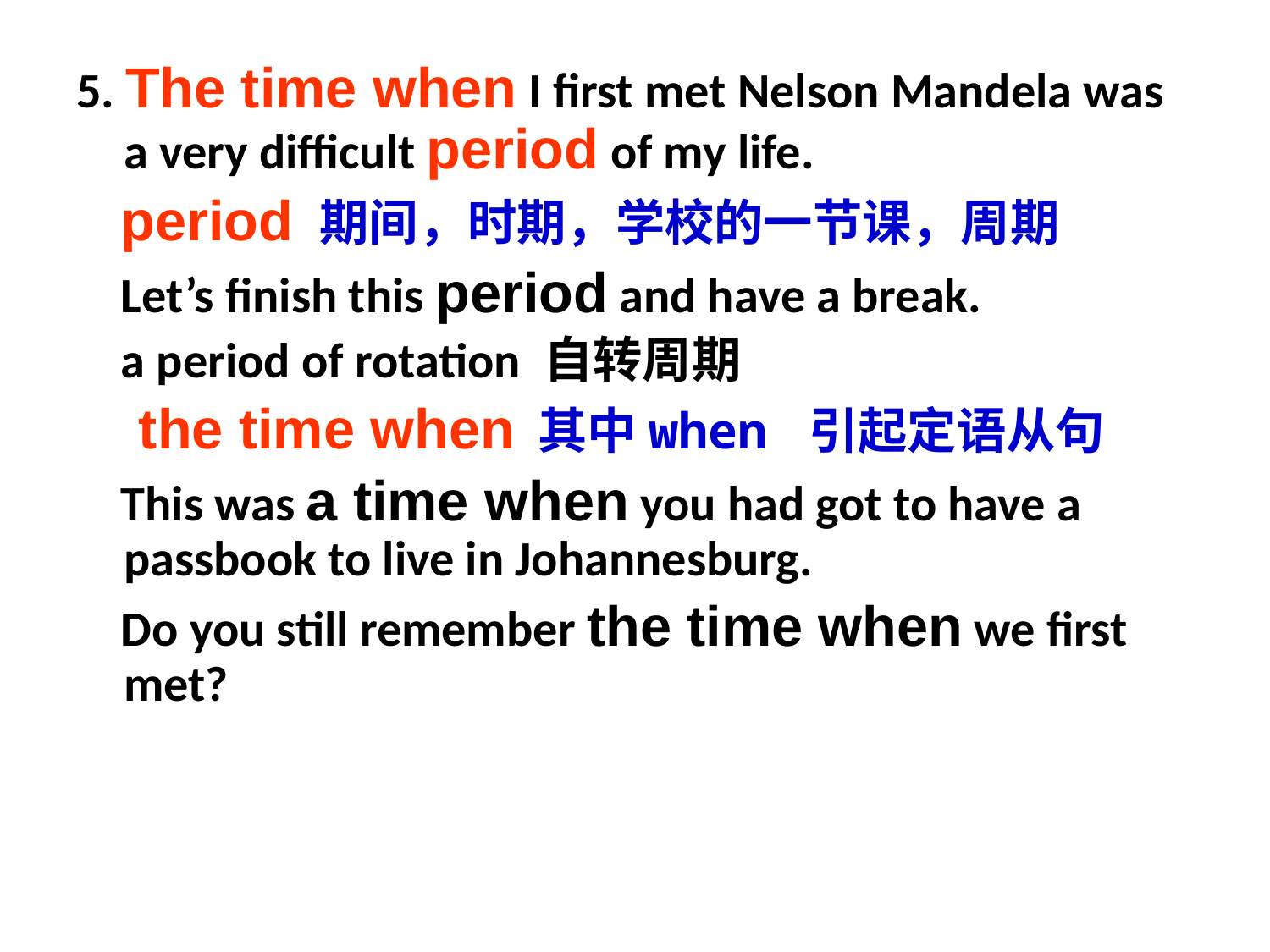

5. The time when I first met Nelson Mandela was a very difficult period of my life.
    period 期间，时期，学校的一节课，周期
    Let’s finish this period and have a break.
    a period of rotation 自转周期
    the time when 其中when 引起定语从句
    This was a time when you had got to have a passbook to live in Johannesburg.
    Do you still remember the time when we first met?